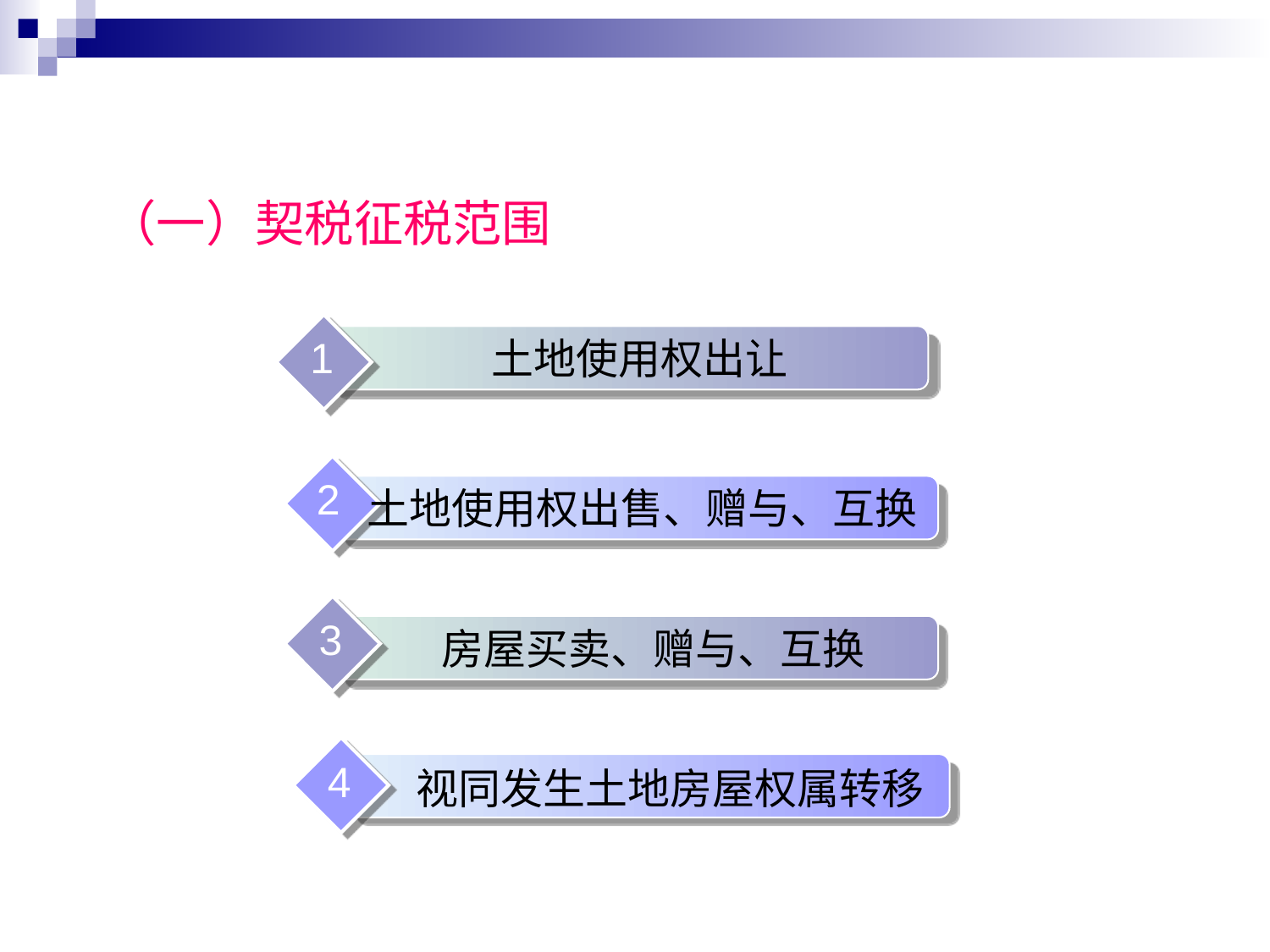

#
（一）契税征税范围

1
土地使用权出让

2

土地使用权出售、赠与、互换

3

房屋买卖、赠与、互换

4

视同发生土地房屋权属转移